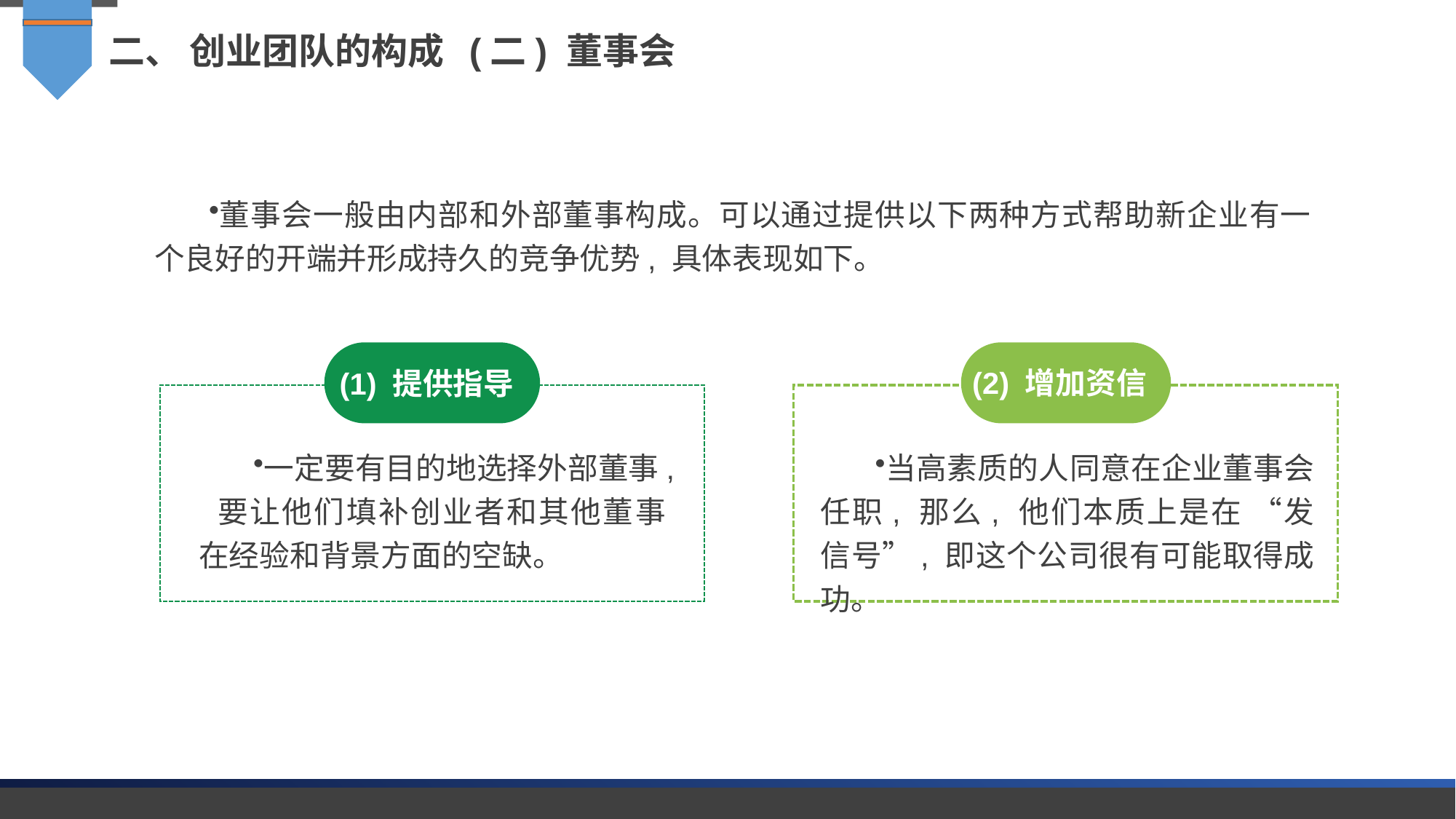

二、 创业团队的构成  (二) 董事会
董事会一般由内部和外部董事构成。可以通过提供以下两种方式帮助新企业有一个良好的开端并形成持久的竞争优势, 具体表现如下。

(1) 提供指导

(2) 增加资信

一定要有目的地选择外部董事, 要让他们填补创业者和其他董事在经验和背景方面的空缺。
当高素质的人同意在企业董事会任职, 那么, 他们本质上是在 “发信号”, 即这个公司很有可能取得成功。